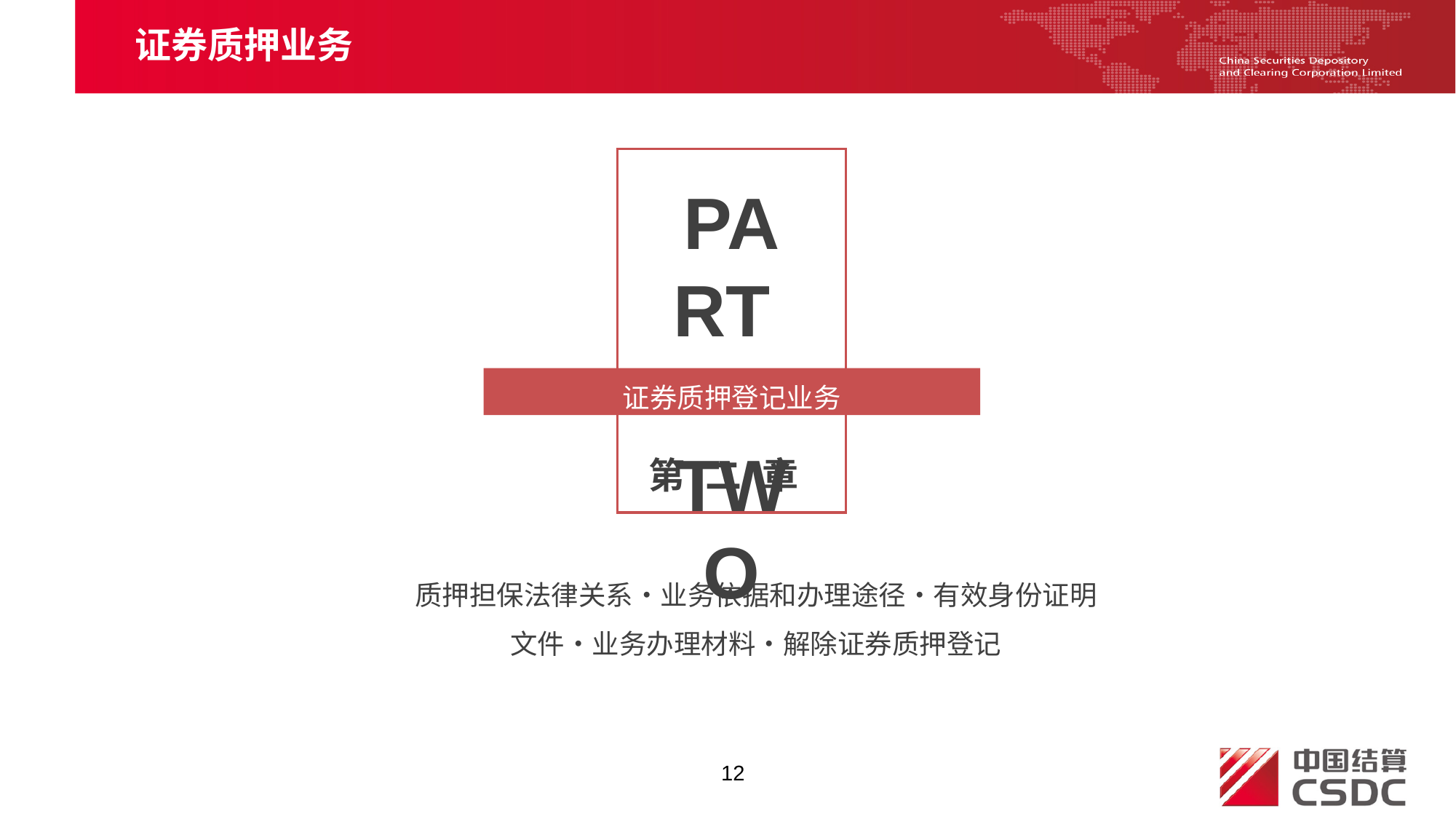

证券质押业务

PART   TWO
证券质押登记业务

第 二 章
质押担保法律关系•业务依据和办理途径•有效身份证明文件•业务办理材料•解除证券质押登记
12